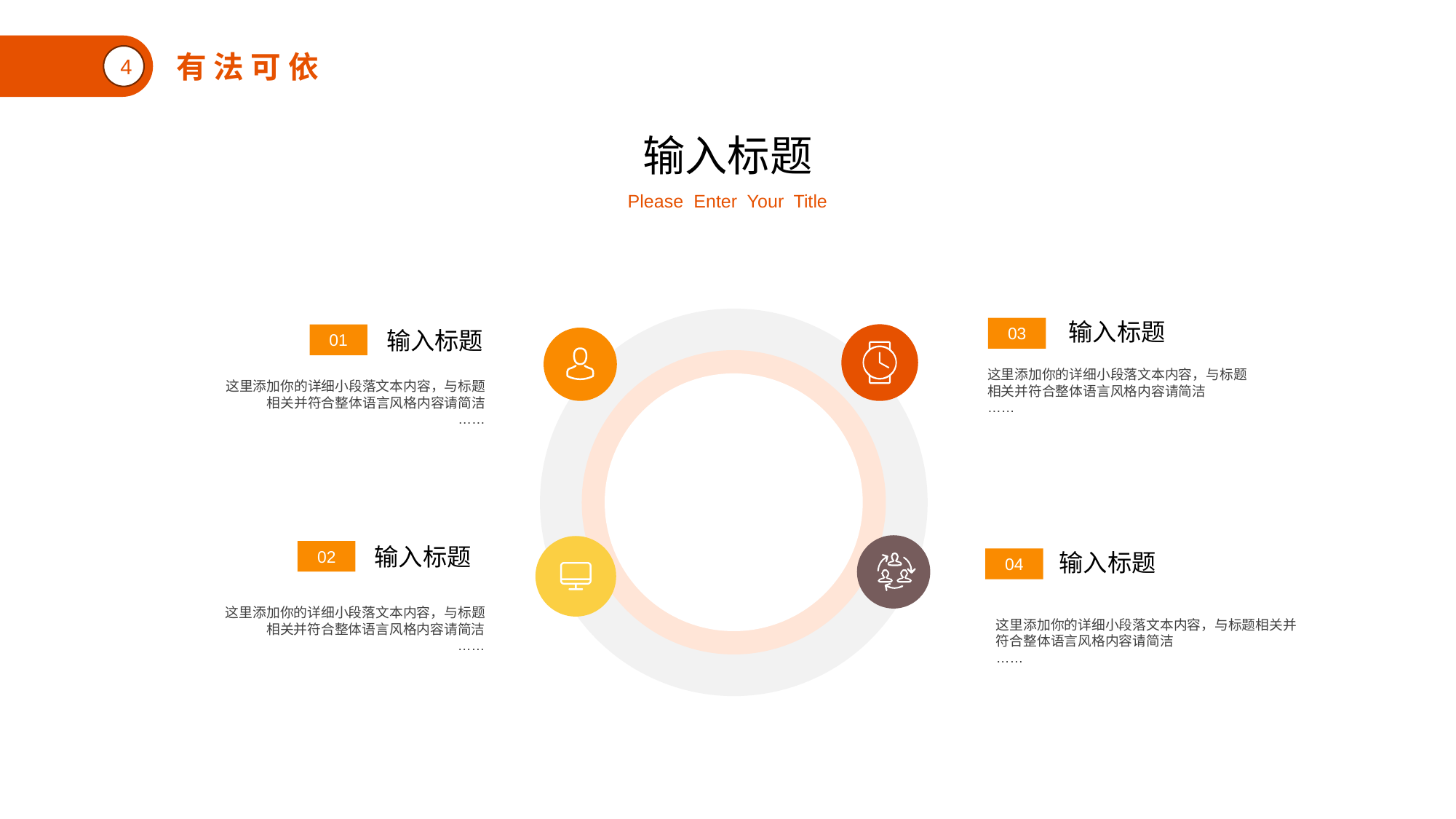

有 法 可 依
4
输入标题
Please  Enter  Your  Title

输入标题
03
输入标题
01

这里添加你的详细小段落文本内容，与标题相关并符合整体语言风格内容请简洁
……
这里添加你的详细小段落文本内容，与标题相关并符合整体语言风格内容请简洁
……

输入标题
02
输入标题
04
这里添加你的详细小段落文本内容，与标题相关并符合整体语言风格内容请简洁
……
这里添加你的详细小段落文本内容，与标题相关并符合整体语言风格内容请简洁
……